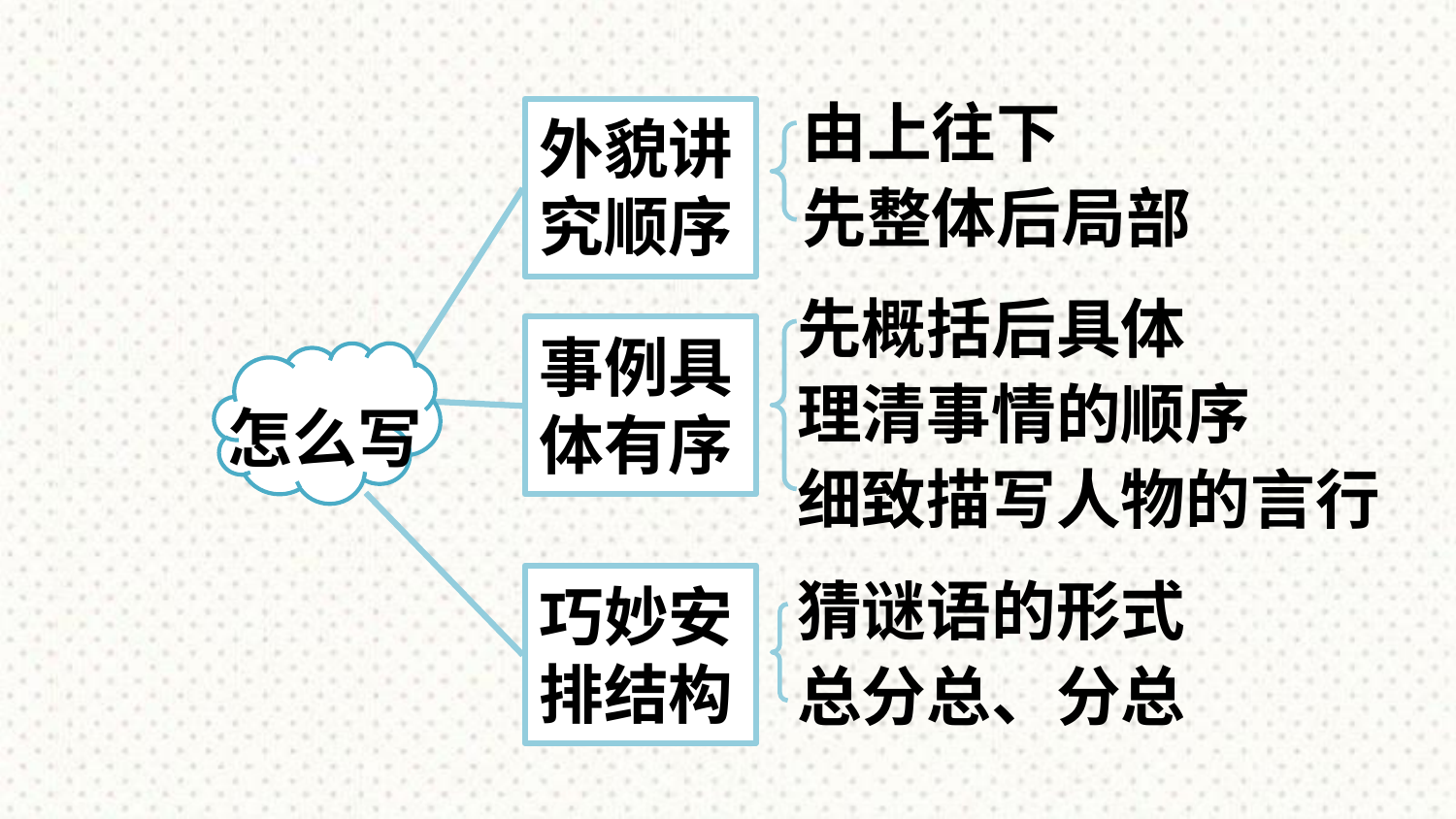

由上往下
先整体后局部

外貌讲究顺序

先概括后具体
理清事情的顺序
细致描写人物的言行

事例具体有序

怎么写
猜谜语的形式
总分总、分总

巧妙安排结构